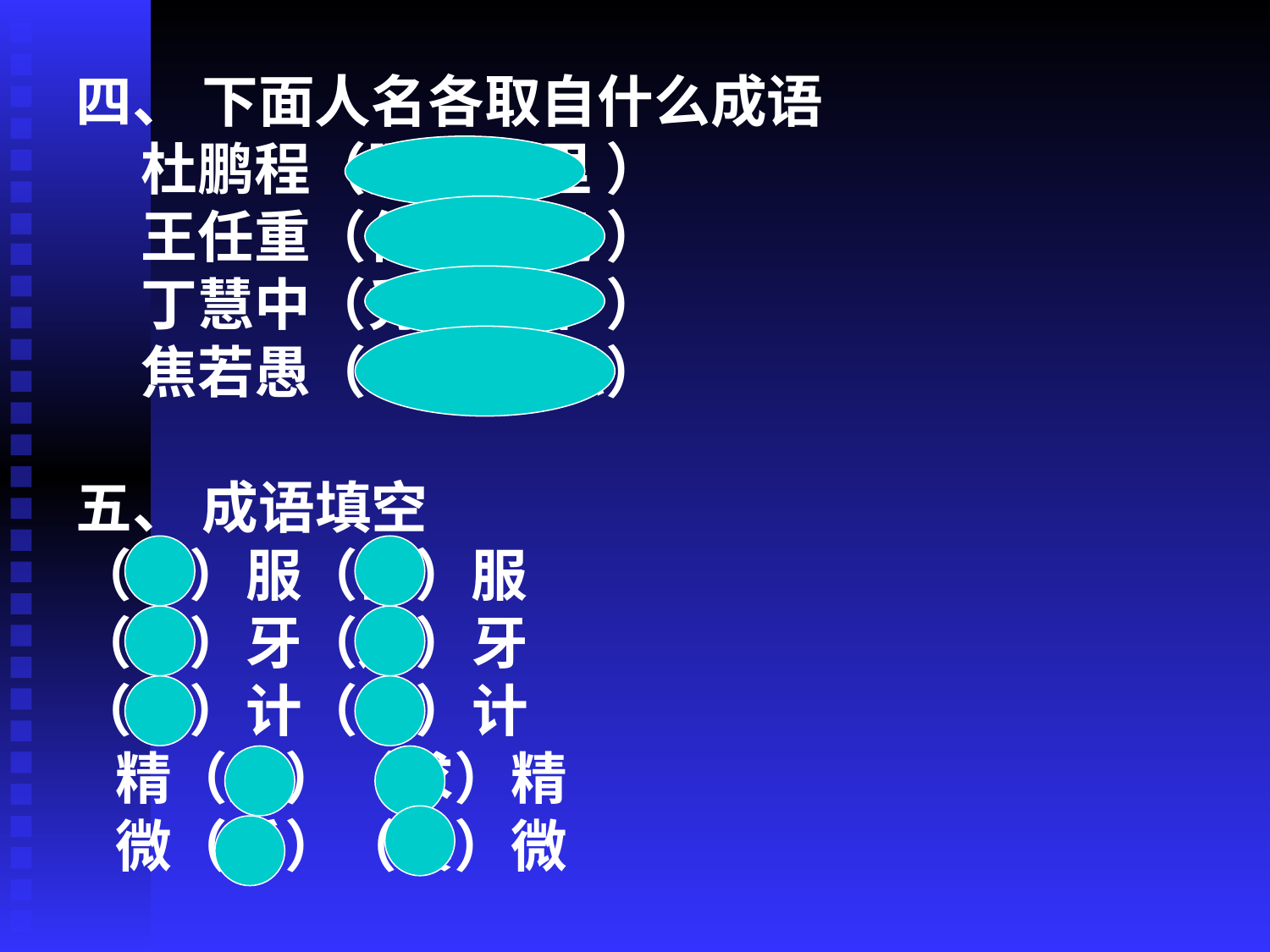

四、 下面人名各取自什么成语
    杜鹏程（鹏程万里 ）
    王任重（任重道远 ）
    丁慧中（秀外慧中 ）
    焦若愚（ 大智若愚）

五、 成语填空
（心）服（口）服
（以）牙（还）牙
（将）计（就）计
  精（益）（求）精
  微（乎）（其）微